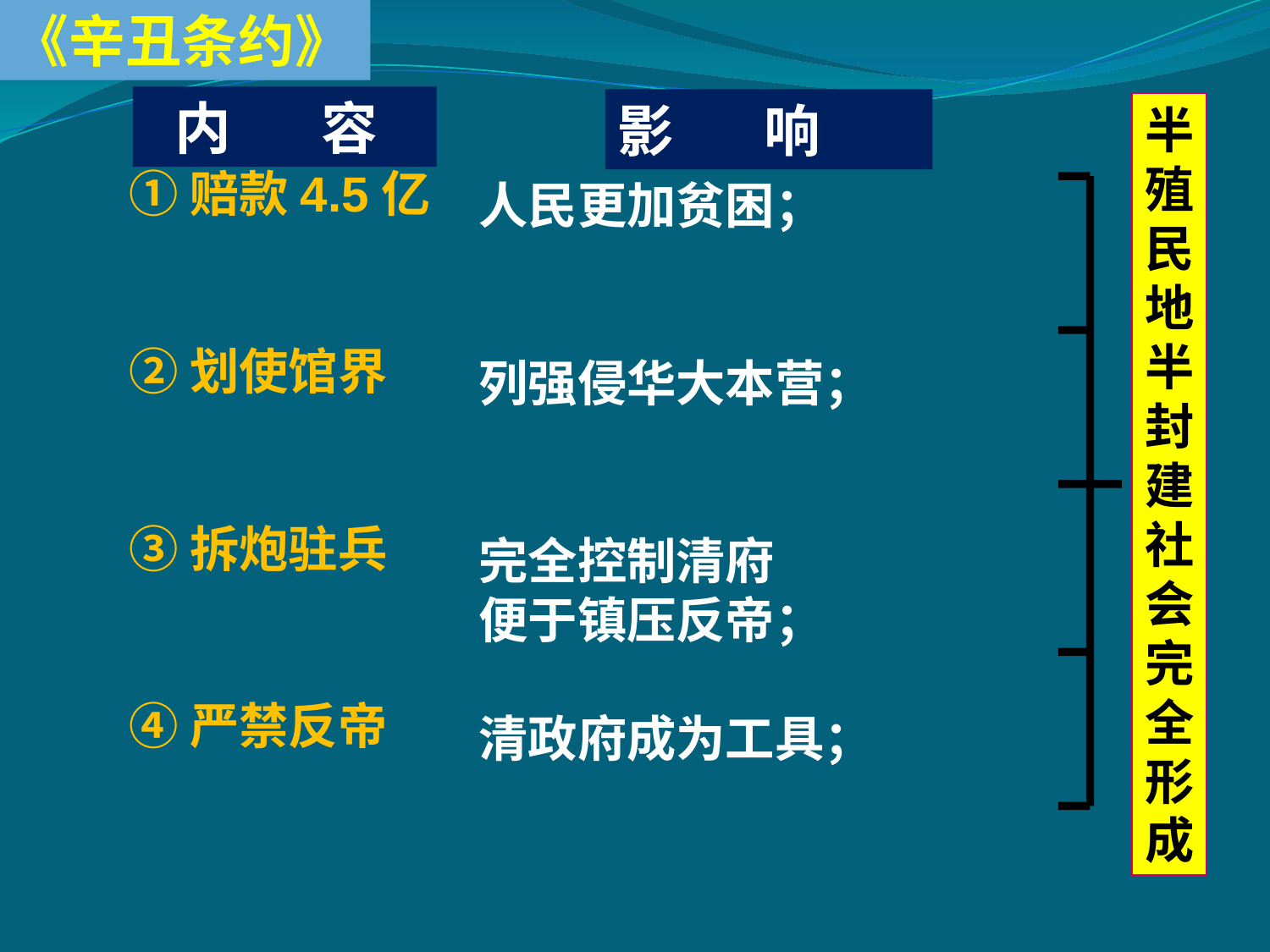

《辛丑条约》
  内       容
影       响
半殖民地半封建社会完全形成
①赔款4.5亿

②划使馆界

③拆炮驻兵

④严禁反帝

人民更加贫困；

列强侵华大本营；

完全控制清府
便于镇压反帝；

清政府成为工具；